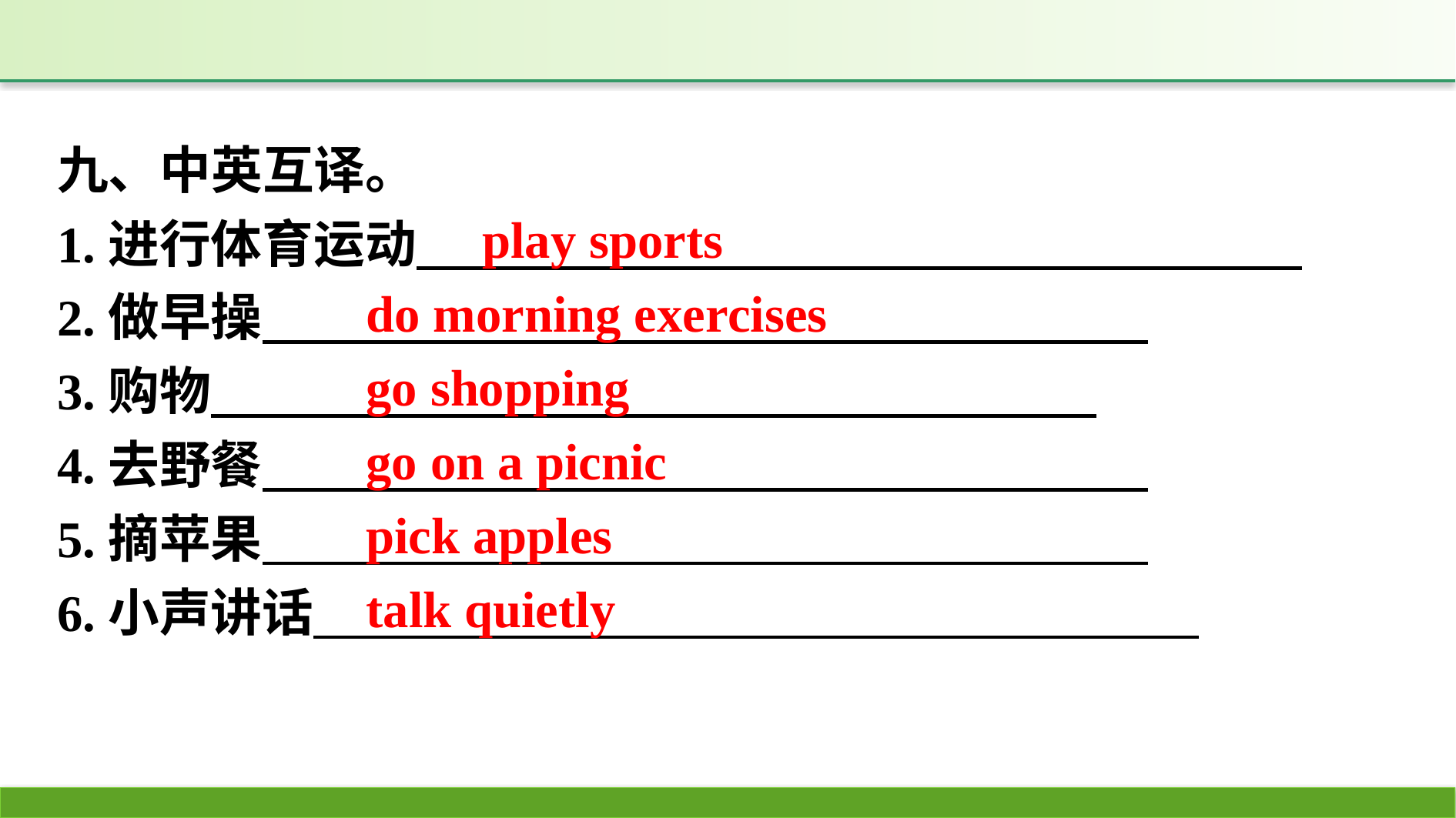

九、中英互译。
1.进行体育运动
2.做早操
3.购物
4.去野餐
5.摘苹果
6.小声讲话
         play sports
do morning exercises
go shopping
go on a picnic
pick apples
talk quietly